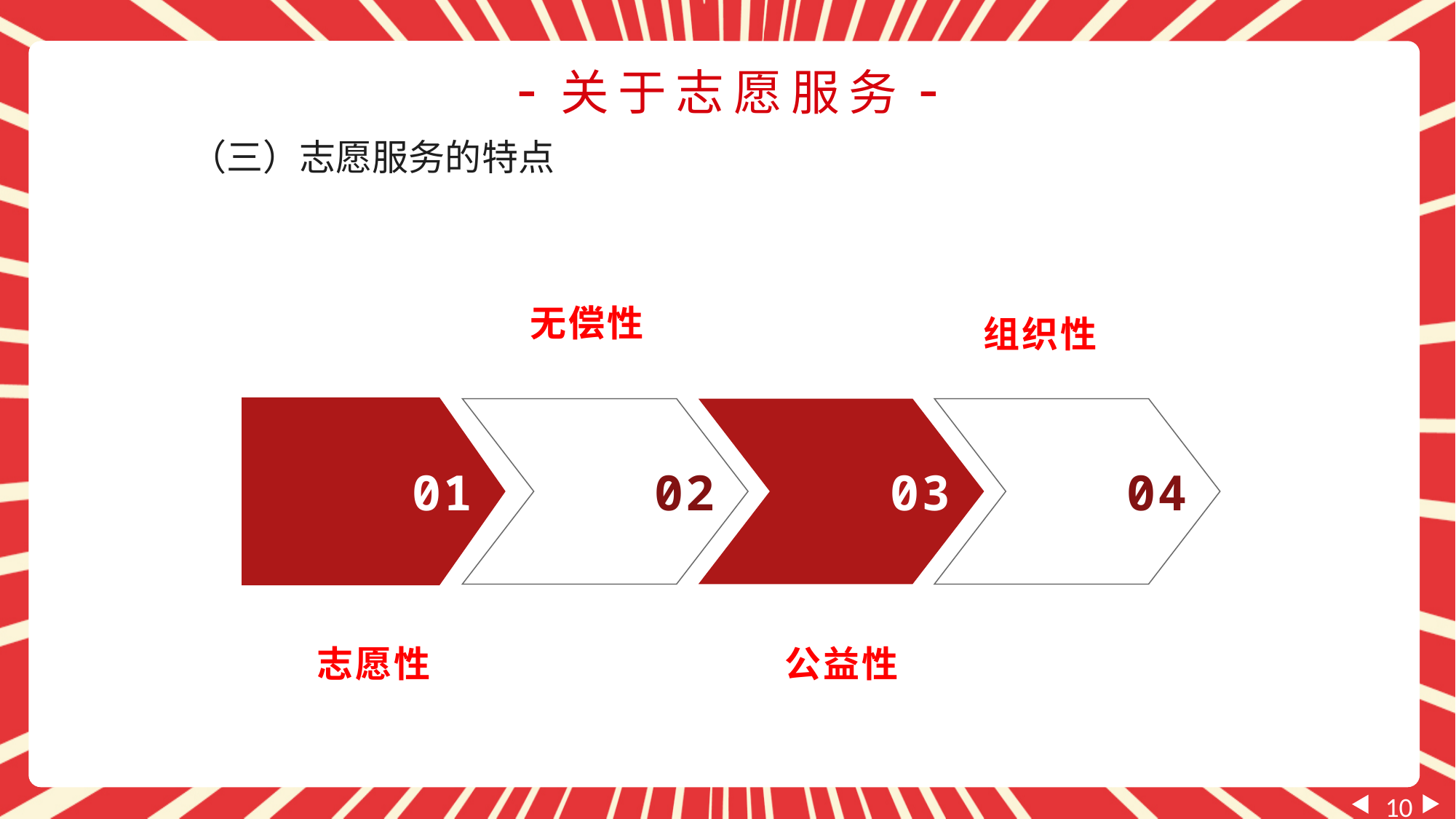

-关于志愿服务-
（三）志愿服务的特点
无偿性
组织性

01
02
03
04
志愿性
公益性